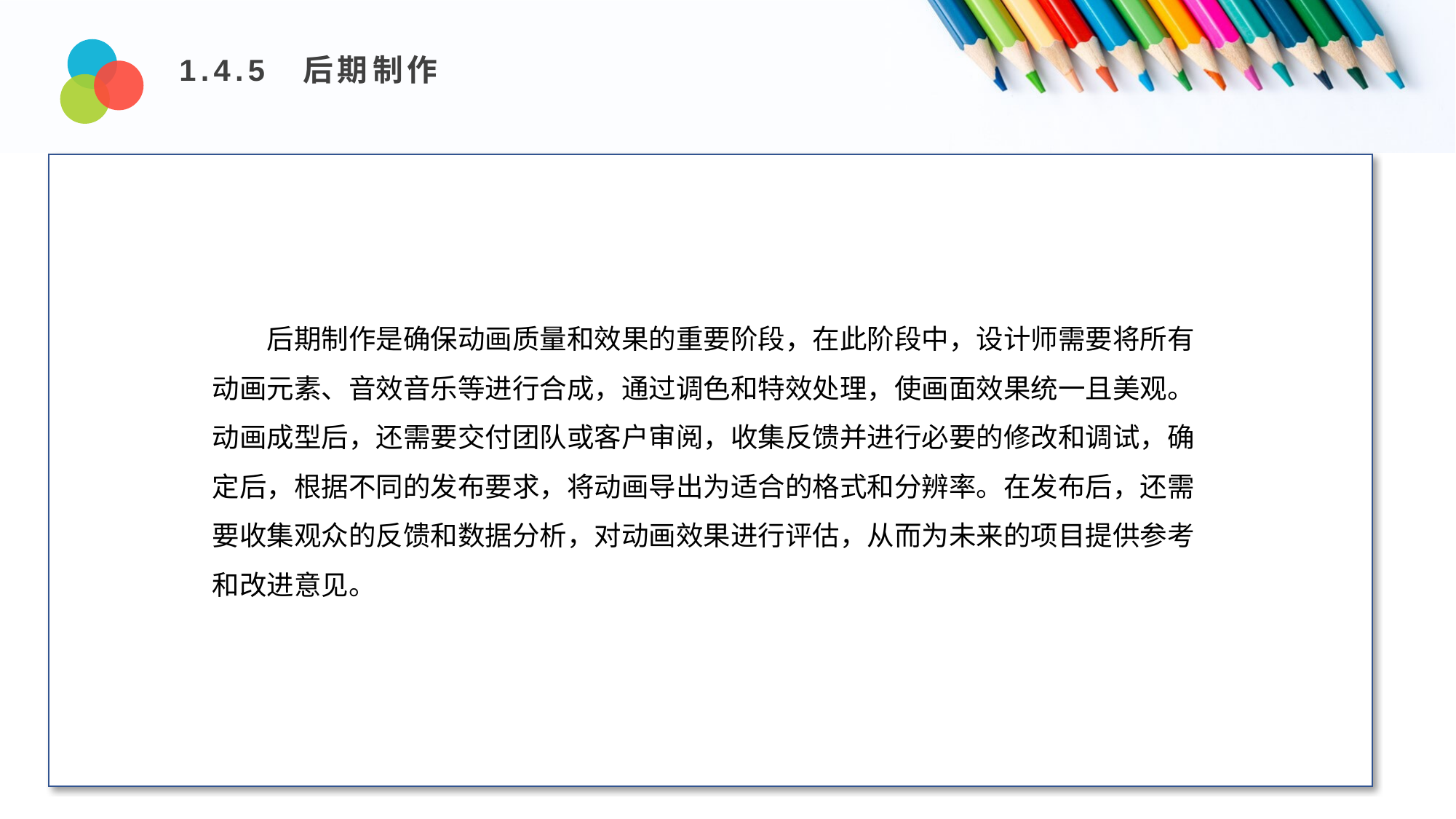

1.4.5  后期制作
Design and Production
后期制作是确保动画质量和效果的重要阶段，在此阶段中，设计师需要将所有动画元素、音效音乐等进行合成，通过调色和特效处理，使画面效果统一且美观。动画成型后，还需要交付团队或客户审阅，收集反馈并进行必要的修改和调试，确定后，根据不同的发布要求，将动画导出为适合的格式和分辨率。在发布后，还需要收集观众的反馈和数据分析，对动画效果进行评估，从而为未来的项目提供参考和改进意见。